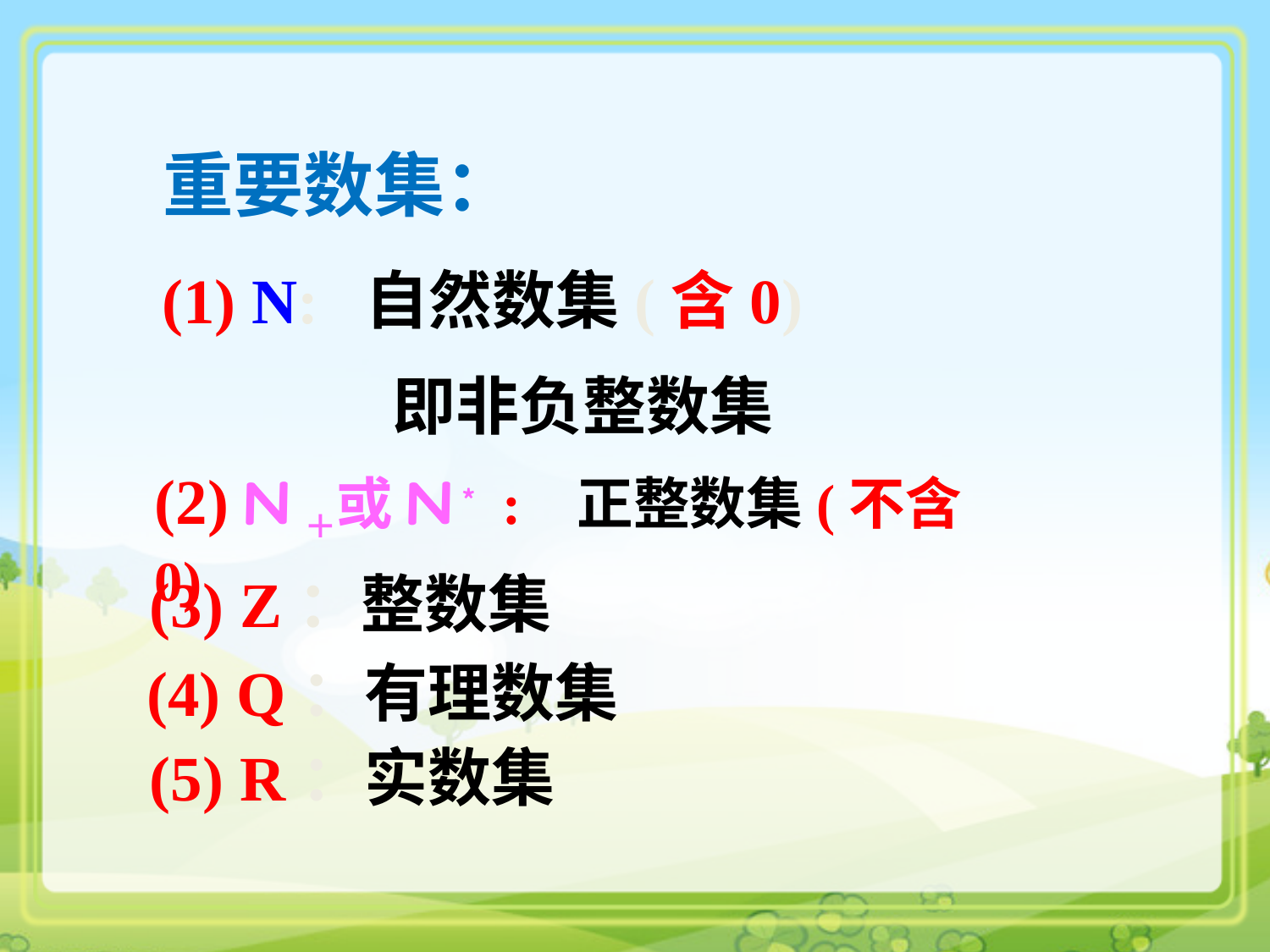

重要数集：
(1) N:  自然数集(含0)
即非负整数集
(2) N＋或N﹡ :   正整数集(不含0)
(3) Z：整数集
(4) Q：有理数集
(5) R：实数集